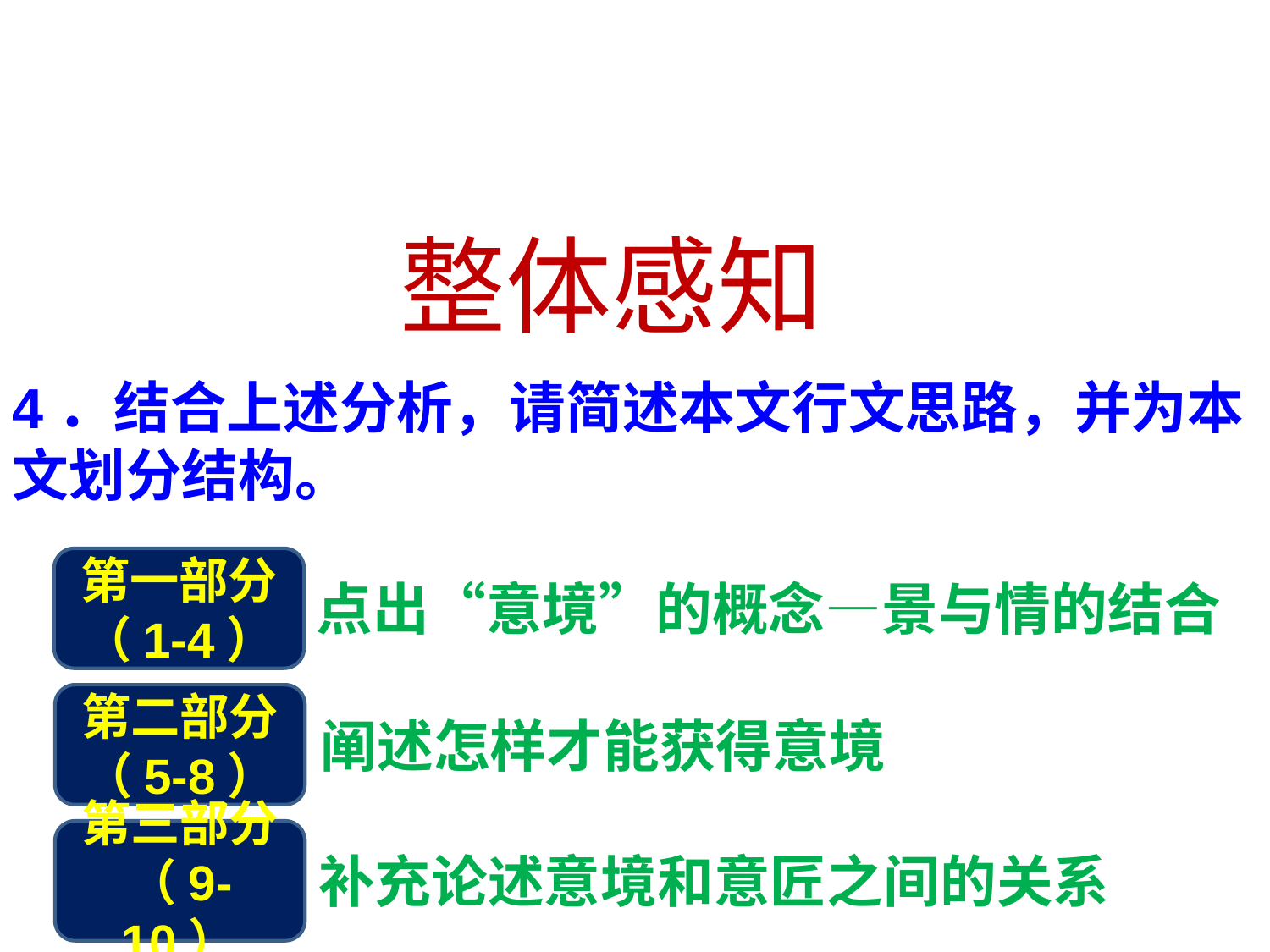

整体感知
4．结合上述分析，请简述本文行文思路，并为本文划分结构。
第一部分
（1-4）
点出“意境”的概念—景与情的结合
第二部分
（5-8）
阐述怎样才能获得意境
第三部分
（9-10）
补充论述意境和意匠之间的关系